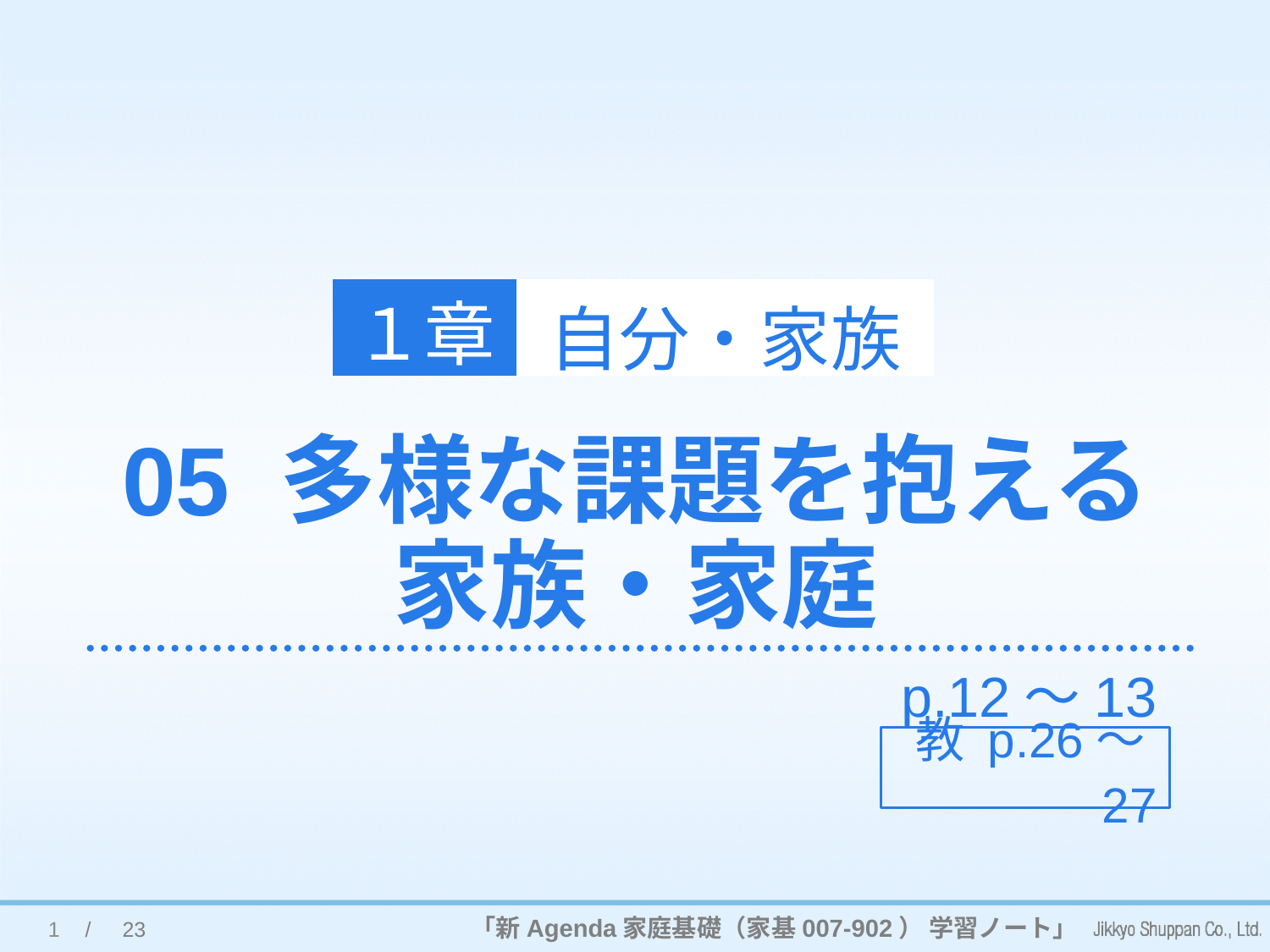

１章
自分・家族
# 05 多様な課題を抱える 家族・家庭
p.12～13
教 p.26～27
1